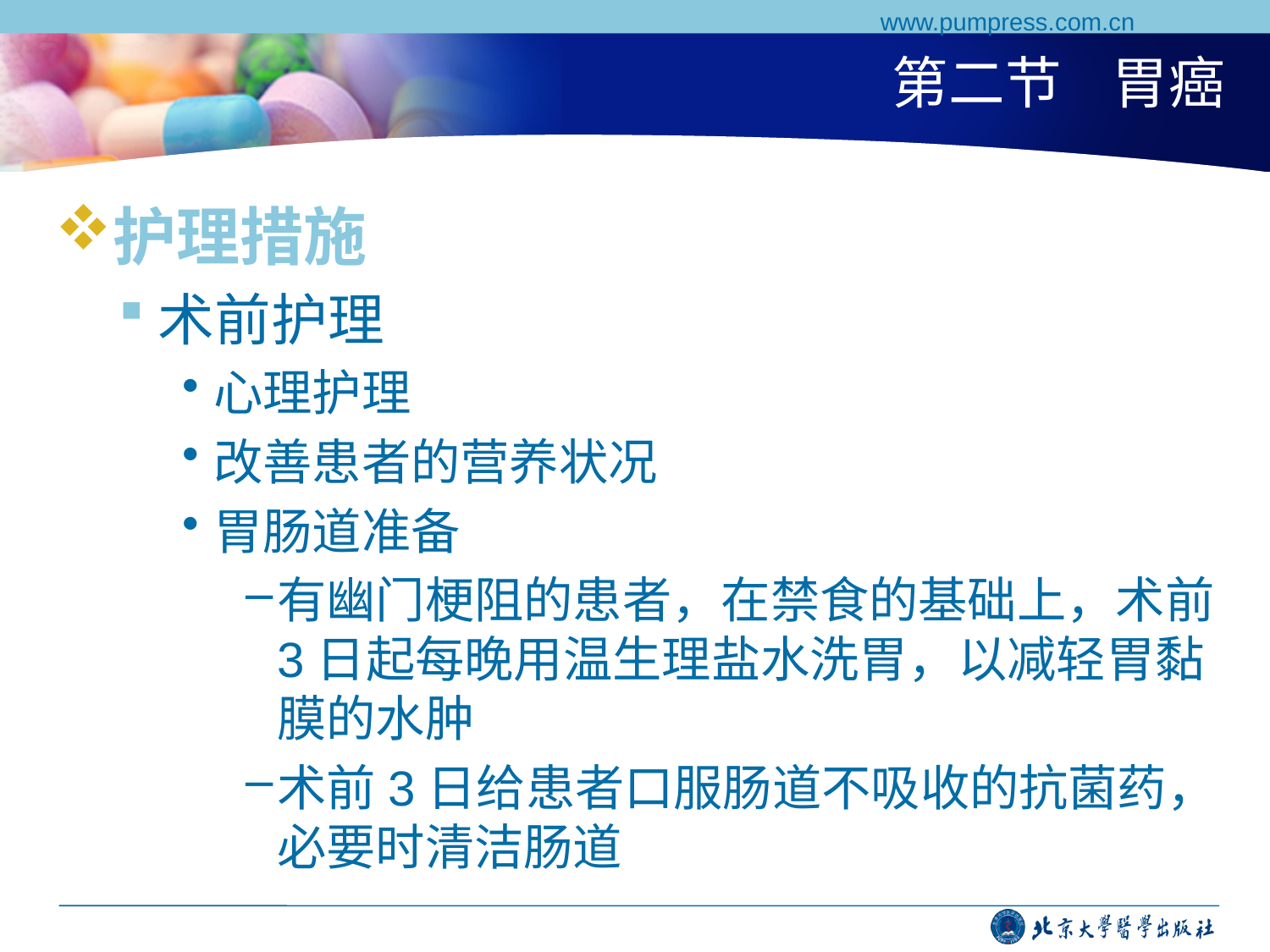

www.pumpress.com.cn
# 第二节    胃癌
护理措施
术前护理
心理护理
改善患者的营养状况
胃肠道准备
有幽门梗阻的患者，在禁食的基础上，术前3日起每晚用温生理盐水洗胃，以减轻胃黏膜的水肿
术前3日给患者口服肠道不吸收的抗菌药，必要时清洁肠道